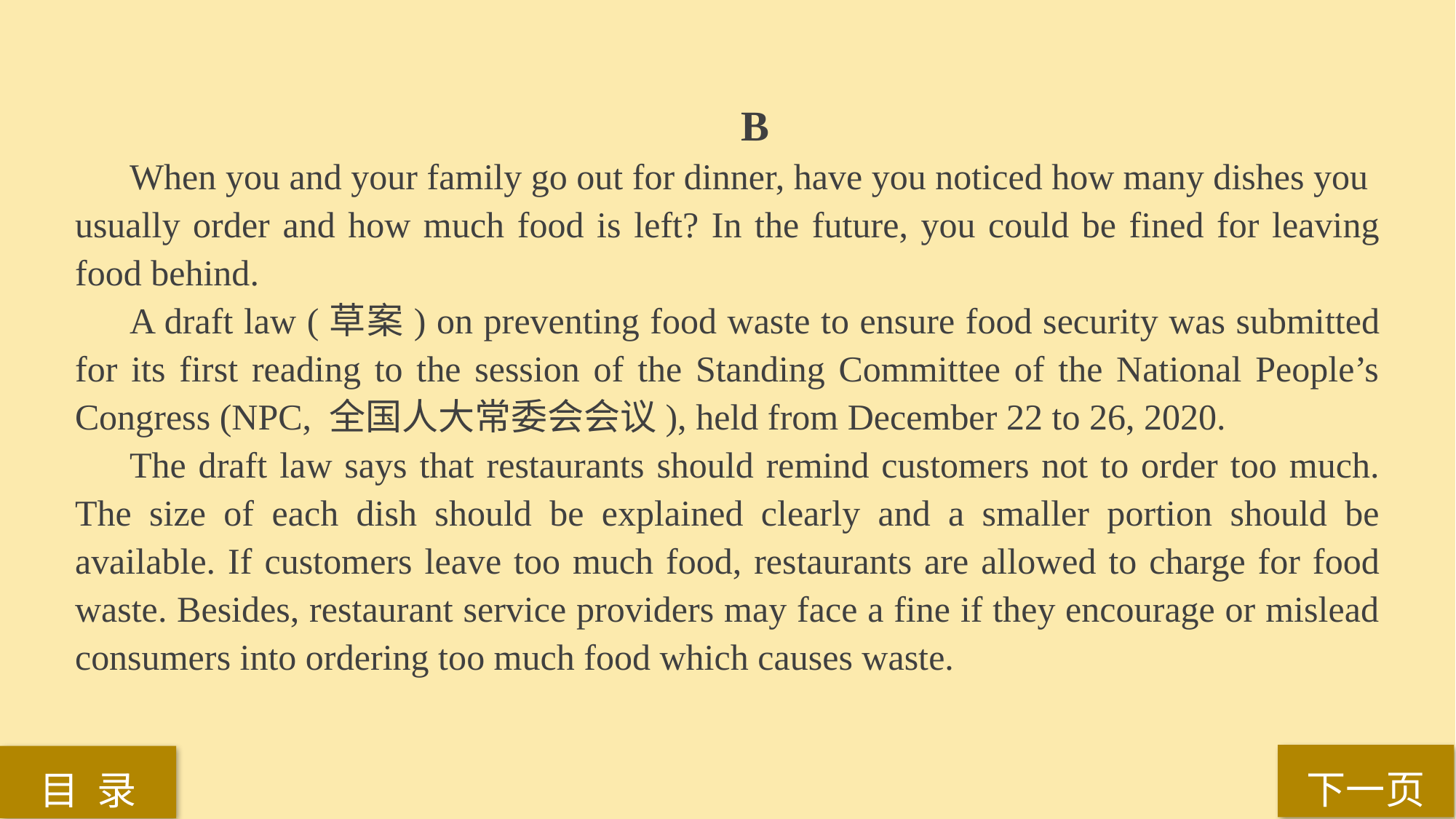

B
      When you and your family go out for dinner, have you noticed how many dishes you
usually order and how much food is left? In the future, you could be fined for leaving food behind.
A draft law (草案) on preventing food waste to ensure food security was submitted for its first reading to the session of the Standing Committee of the National People’s Congress (NPC, 全国人大常委会会议), held from December 22 to 26, 2020.
The draft law says that restaurants should remind customers not to order too much. The size of each dish should be explained clearly and a smaller portion should be available. If customers leave too much food, restaurants are allowed to charge for food waste. Besides, restaurant service providers may face a fine if they encourage or mislead consumers into ordering too much food which causes waste.